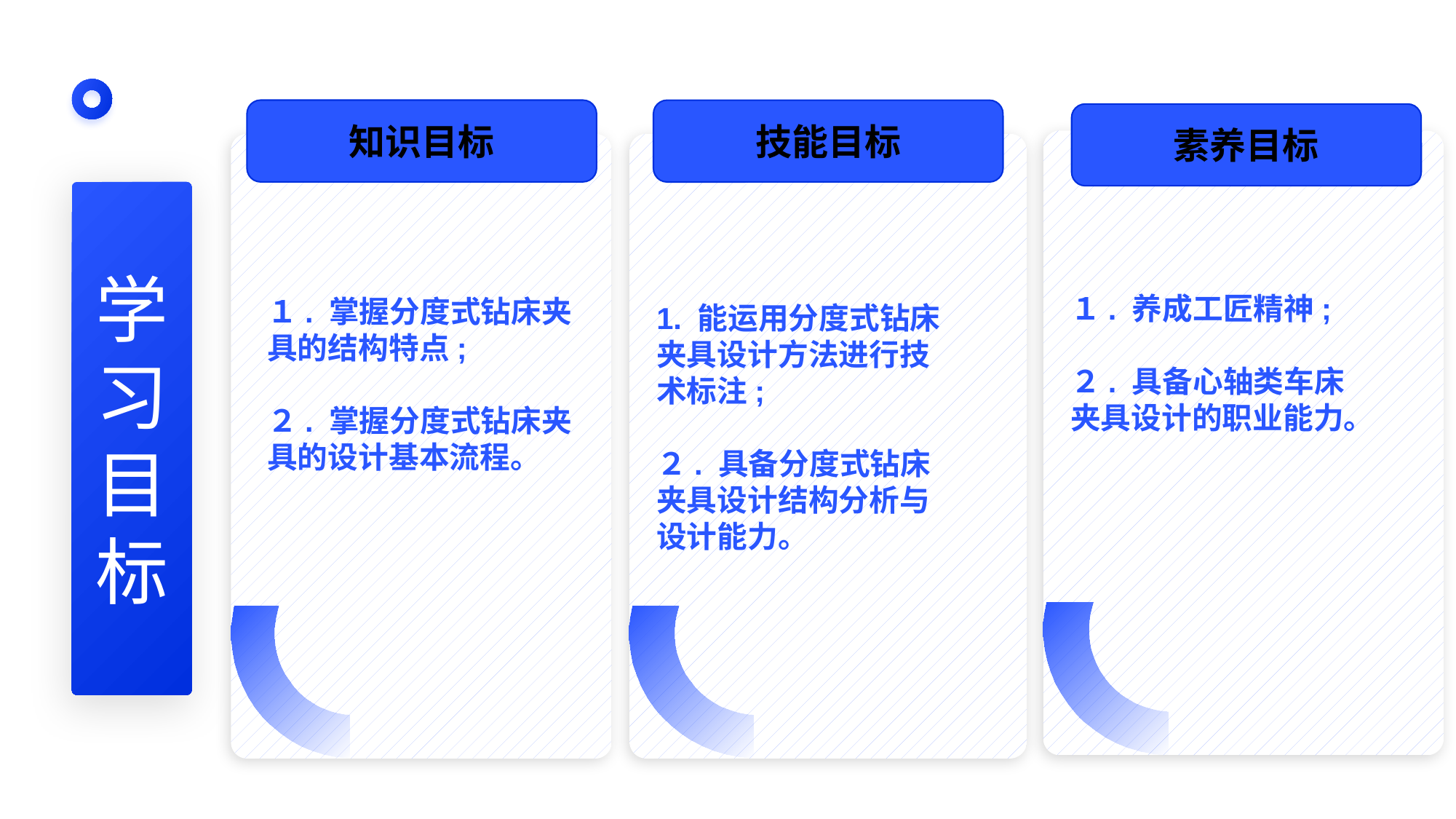

知识目标
技能目标
素养目标

１. 养成工匠精神;

２. 具备心轴类车床夹具设计的职业能力。

1. 能运用分度式钻床夹具设计方法进行技术标注;

２. 具备分度式钻床夹具设计结构分析与设计能力。

学
习
目
标
１. 掌握分度式钻床夹具的结构特点;

２. 掌握分度式钻床夹具的设计基本流程。